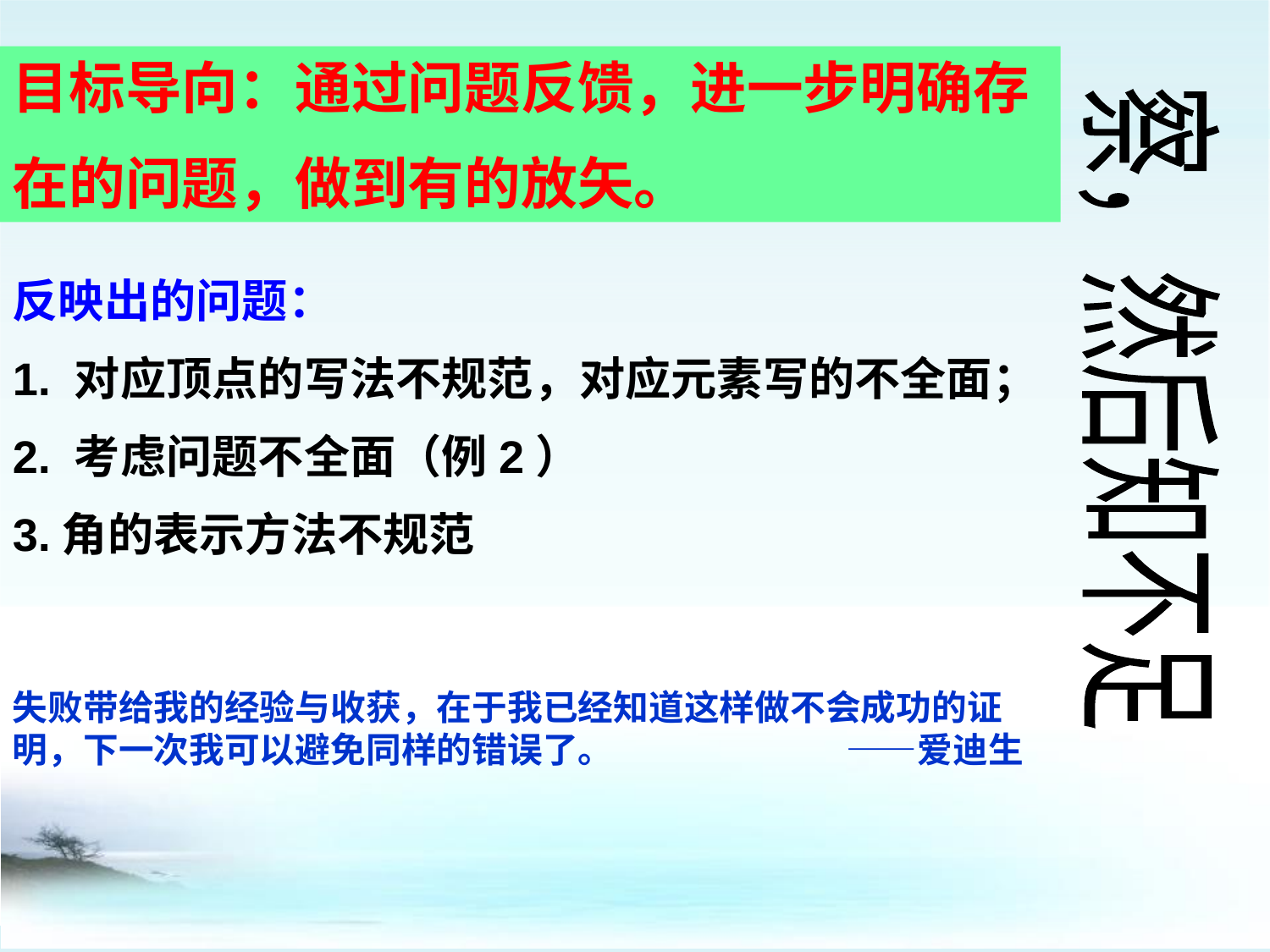

目标导向：通过问题反馈，进一步明确存
在的问题，做到有的放矢。
反映出的问题：
1. 对应顶点的写法不规范，对应元素写的不全面；
2. 考虑问题不全面（例2）
3.角的表示方法不规范
察，然后知不足
失败带给我的经验与收获，在于我已经知道这样做不会成功的证明，下一次我可以避免同样的错误了。                             ——爱迪生